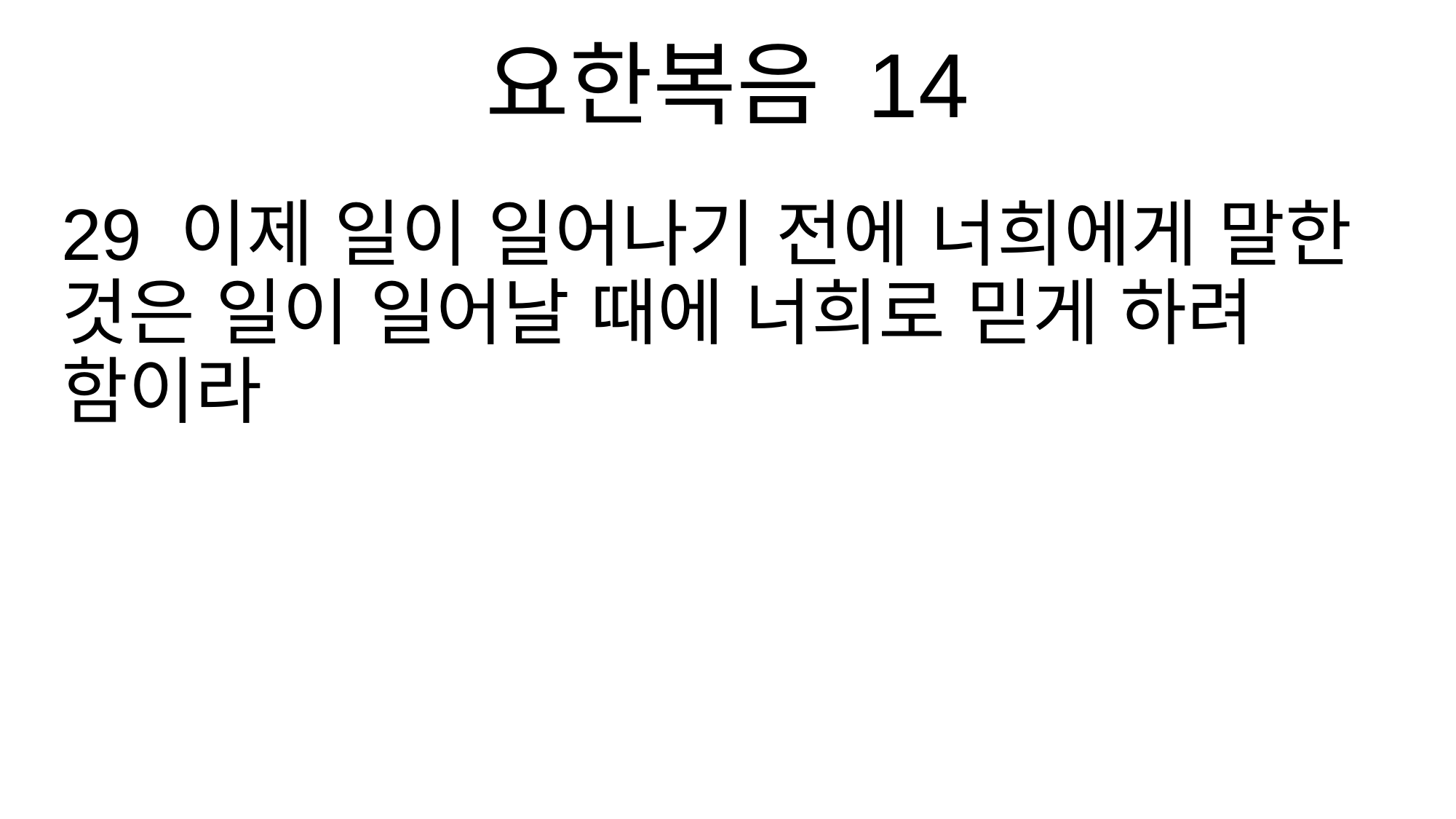

요한복음 14
29 이제 일이 일어나기 전에 너희에게 말한 것은 일이 일어날 때에 너희로 믿게 하려 함이라